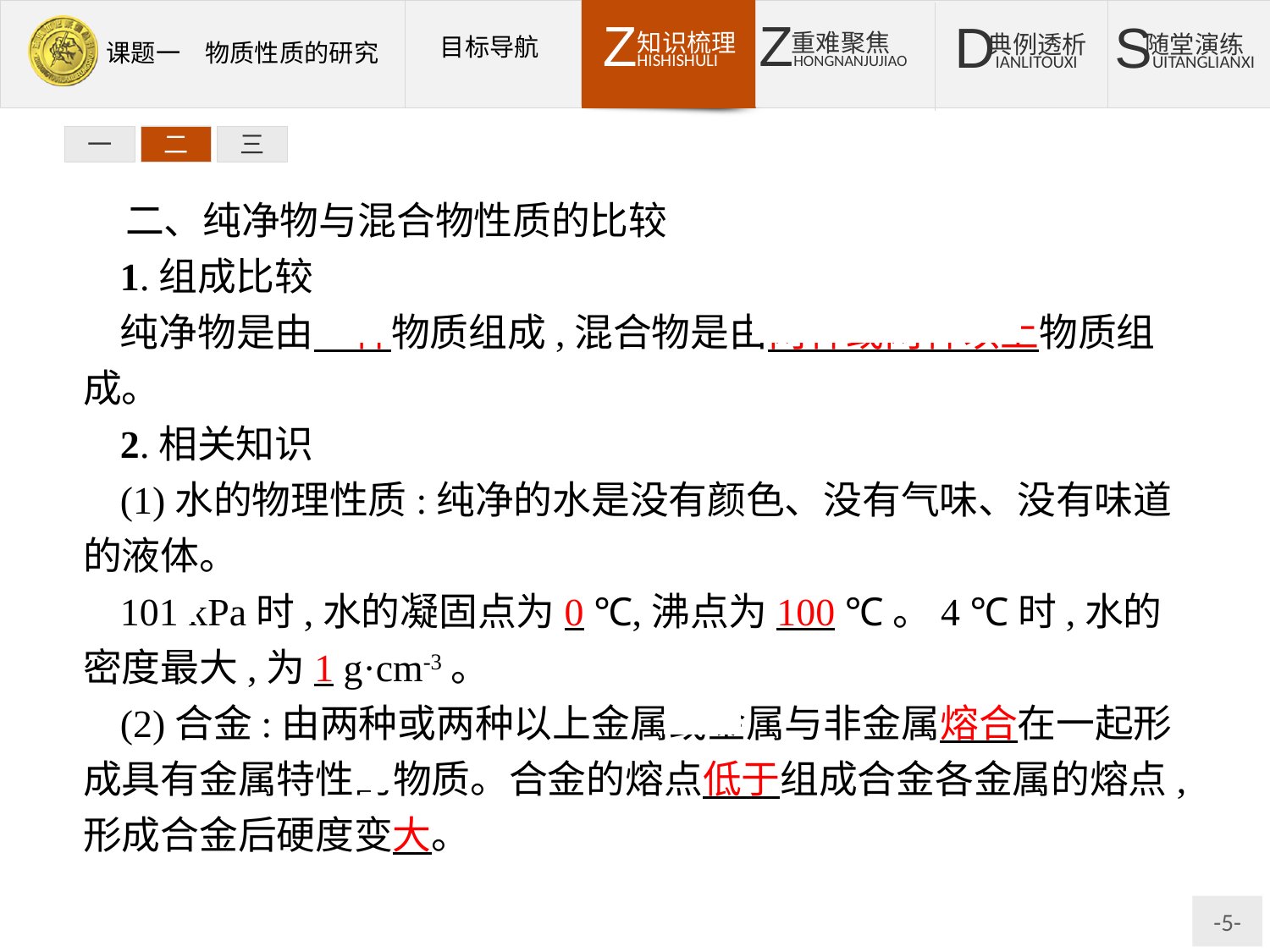

一
二
三
二、纯净物与混合物性质的比较
1.组成比较
纯净物是由一种物质组成,混合物是由两种或两种以上物质组成。
2.相关知识
(1)水的物理性质:纯净的水是没有颜色、没有气味、没有味道的液体。
101 kPa时,水的凝固点为0 ℃,沸点为100 ℃。4 ℃时,水的密度最大,为1 g·cm-3。
(2)合金:由两种或两种以上金属或金属与非金属熔合在一起形成具有金属特性的物质。合金的熔点低于组成合金各金属的熔点,形成合金后硬度变大。